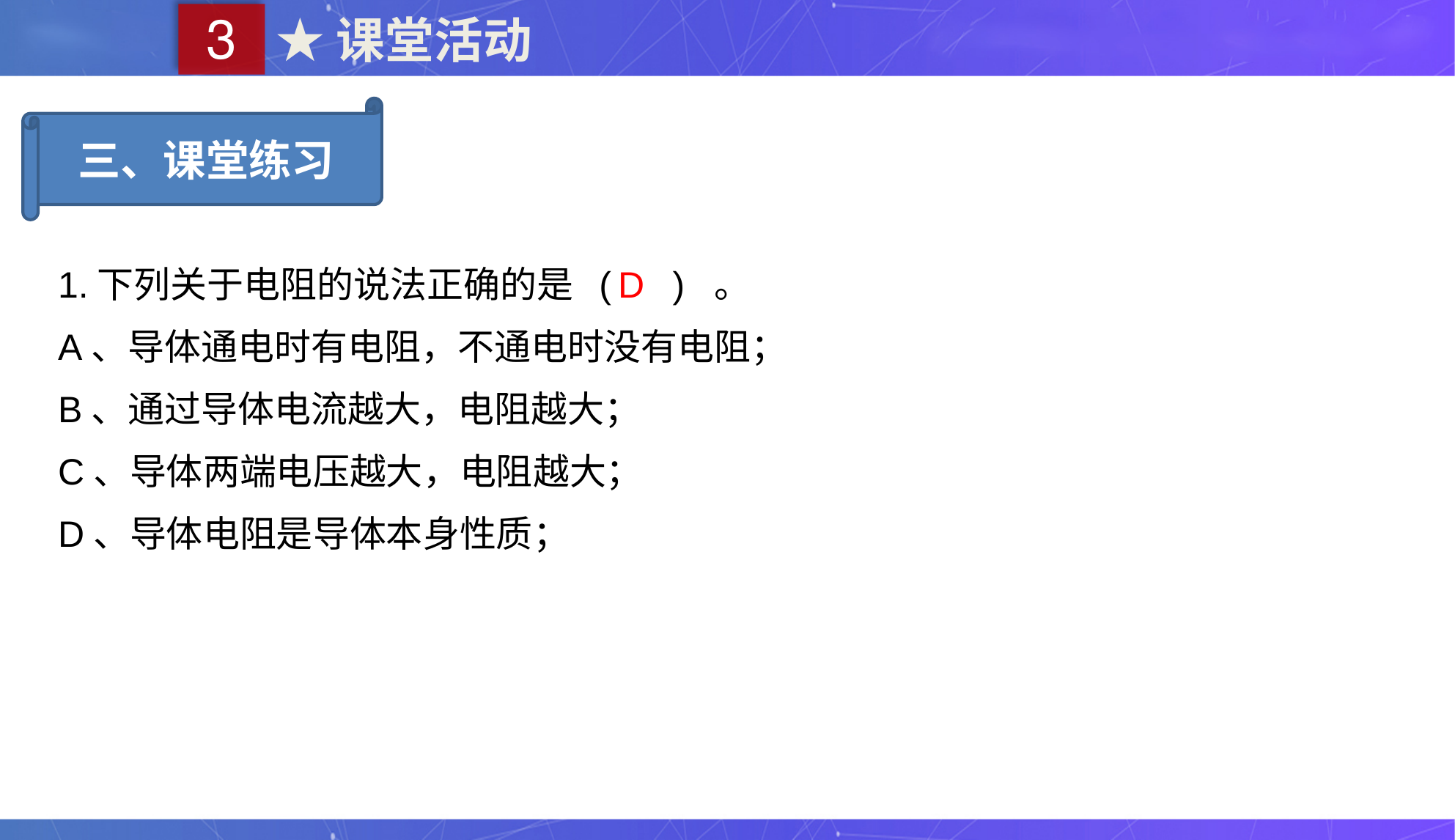

3
★课堂活动
三、课堂练习
1.下列关于电阻的说法正确的是  (      )  。
A、导体通电时有电阻，不通电时没有电阻；
B、通过导体电流越大，电阻越大；
C、导体两端电压越大，电阻越大；
D、导体电阻是导体本身性质；
D